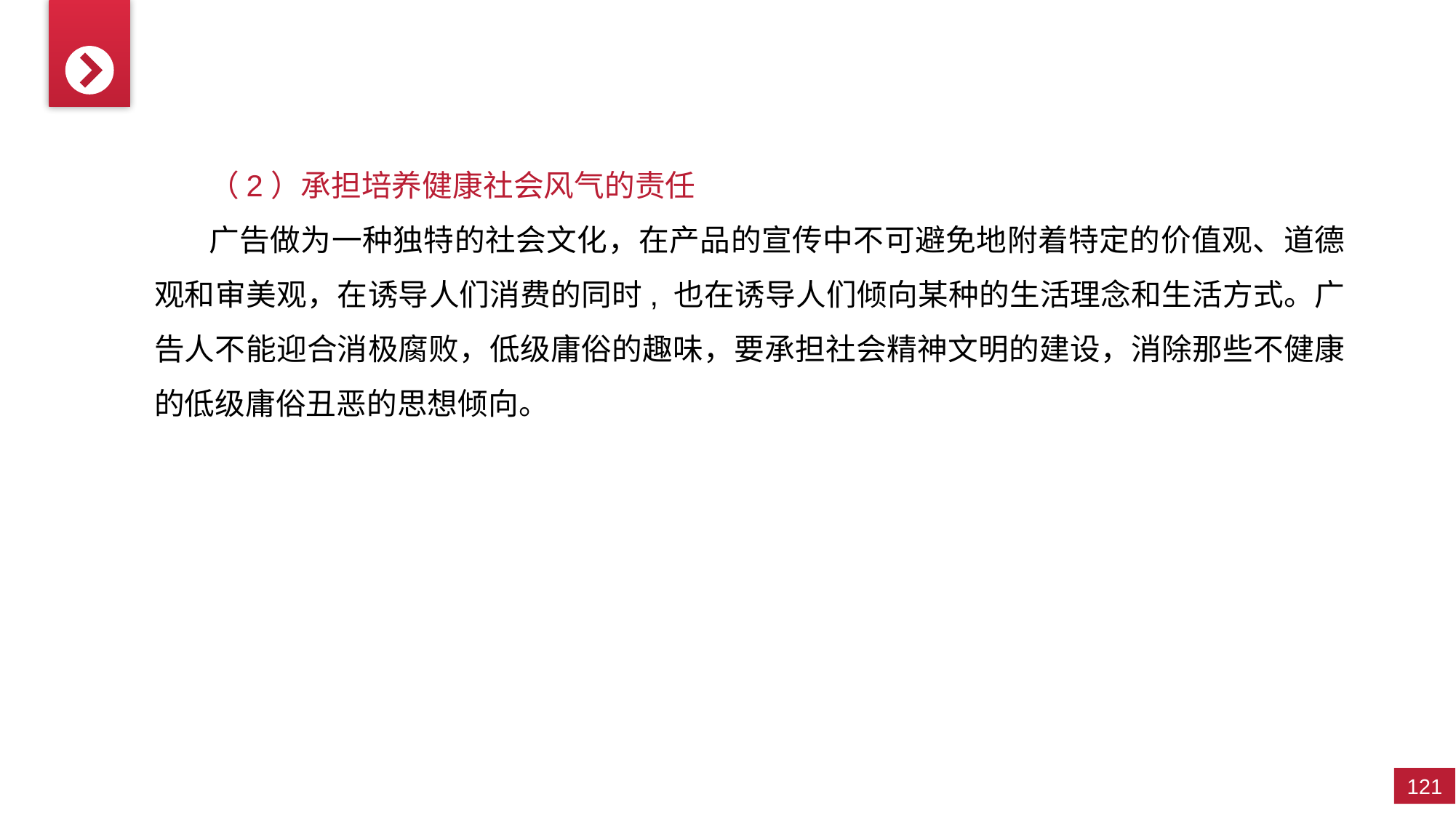

（2）承担培养健康社会风气的责任
广告做为一种独特的社会文化，在产品的宣传中不可避免地附着特定的价值观、道德观和审美观，在诱导人们消费的同时, 也在诱导人们倾向某种的生活理念和生活方式。广告人不能迎合消极腐败，低级庸俗的趣味，要承担社会精神文明的建设，消除那些不健康的低级庸俗丑恶的思想倾向。